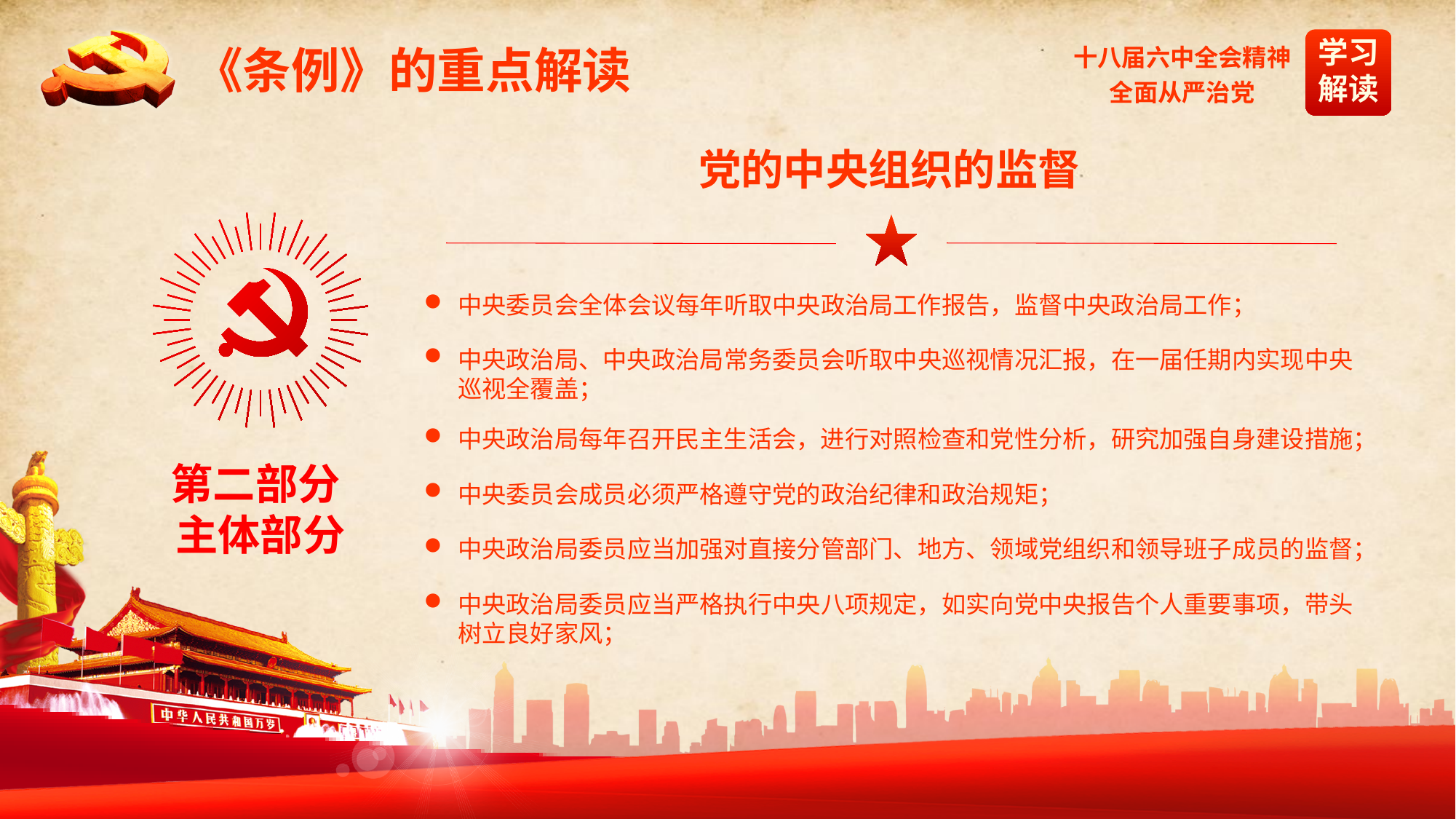

《条例》的重点解读
党的中央组织的监督

第二部分
主体部分

中央委员会全体会议每年听取中央政治局工作报告，监督中央政治局工作；
中央政治局、中央政治局常务委员会听取中央巡视情况汇报，在一届任期内实现中央巡视全覆盖；
中央政治局每年召开民主生活会，进行对照检查和党性分析，研究加强自身建设措施；
中央委员会成员必须严格遵守党的政治纪律和政治规矩；
中央政治局委员应当加强对直接分管部门、地方、领域党组织和领导班子成员的监督；
中央政治局委员应当严格执行中央八项规定，如实向党中央报告个人重要事项，带头树立良好家风；